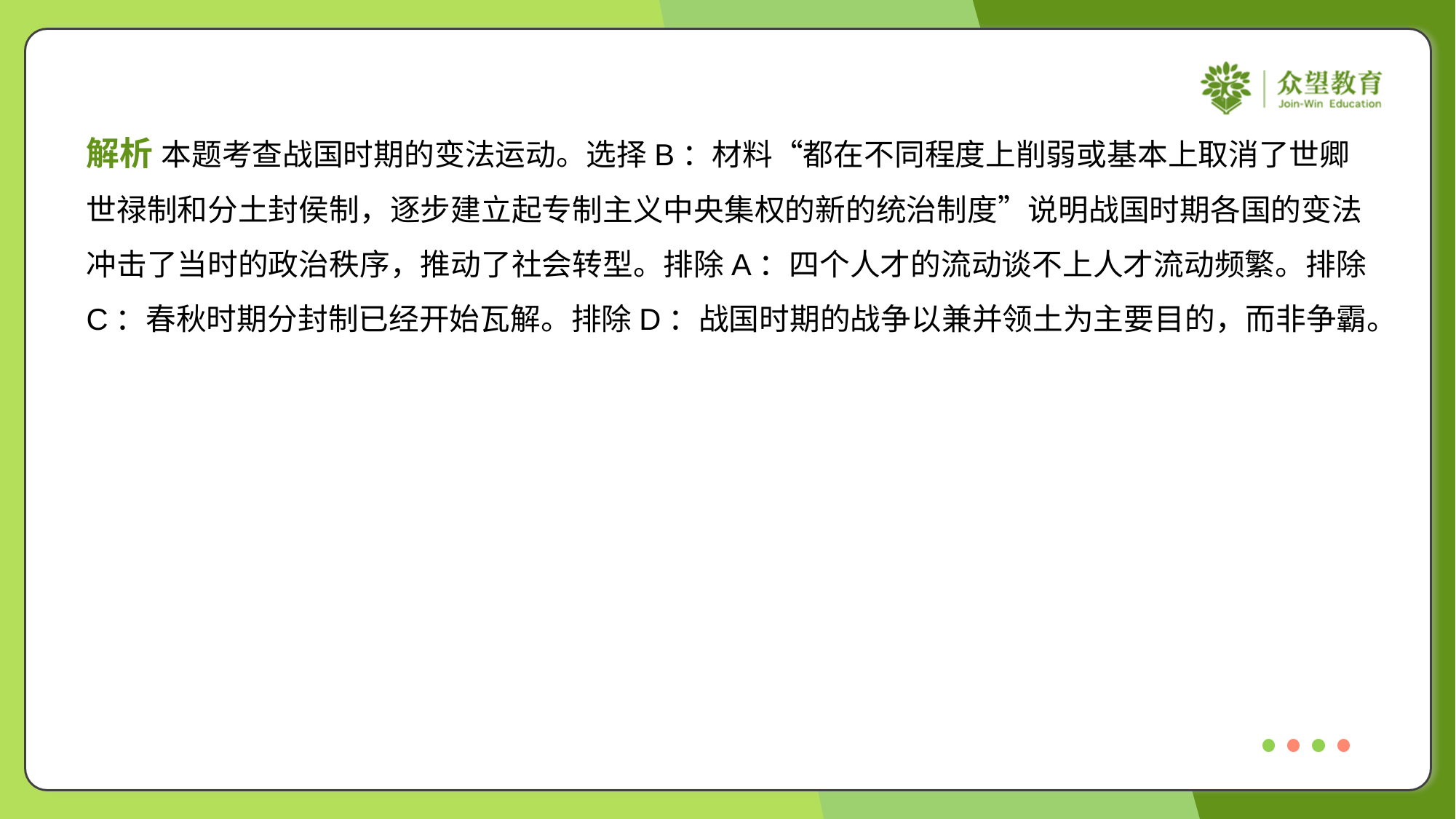

解析 本题考查战国时期的变法运动。选择B：材料“都在不同程度上削弱或基本上取消了世卿
世禄制和分土封侯制，逐步建立起专制主义中央集权的新的统治制度”说明战国时期各国的变法
冲击了当时的政治秩序，推动了社会转型。排除A：四个人才的流动谈不上人才流动频繁。排除
C：春秋时期分封制已经开始瓦解。排除D：战国时期的战争以兼并领土为主要目的，而非争霸。